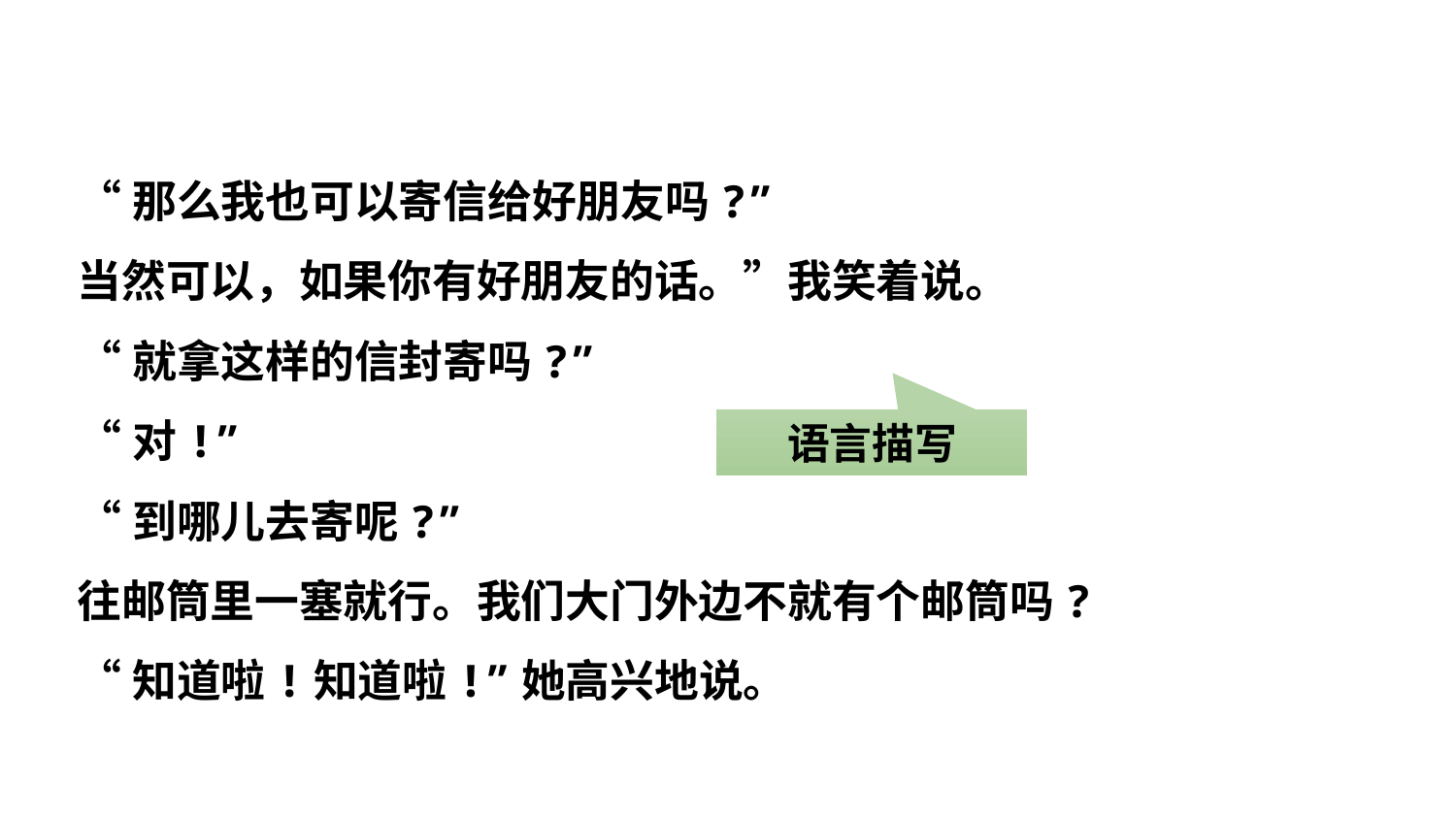

“那么我也可以寄信给好朋友吗?”
当然可以，如果你有好朋友的话。”我笑着说。
“就拿这样的信封寄吗?”
“对!”
“到哪儿去寄呢?”
往邮筒里一塞就行。我们大门外边不就有个邮筒吗?
“知道啦!知道啦!”她高兴地说。
语言描写